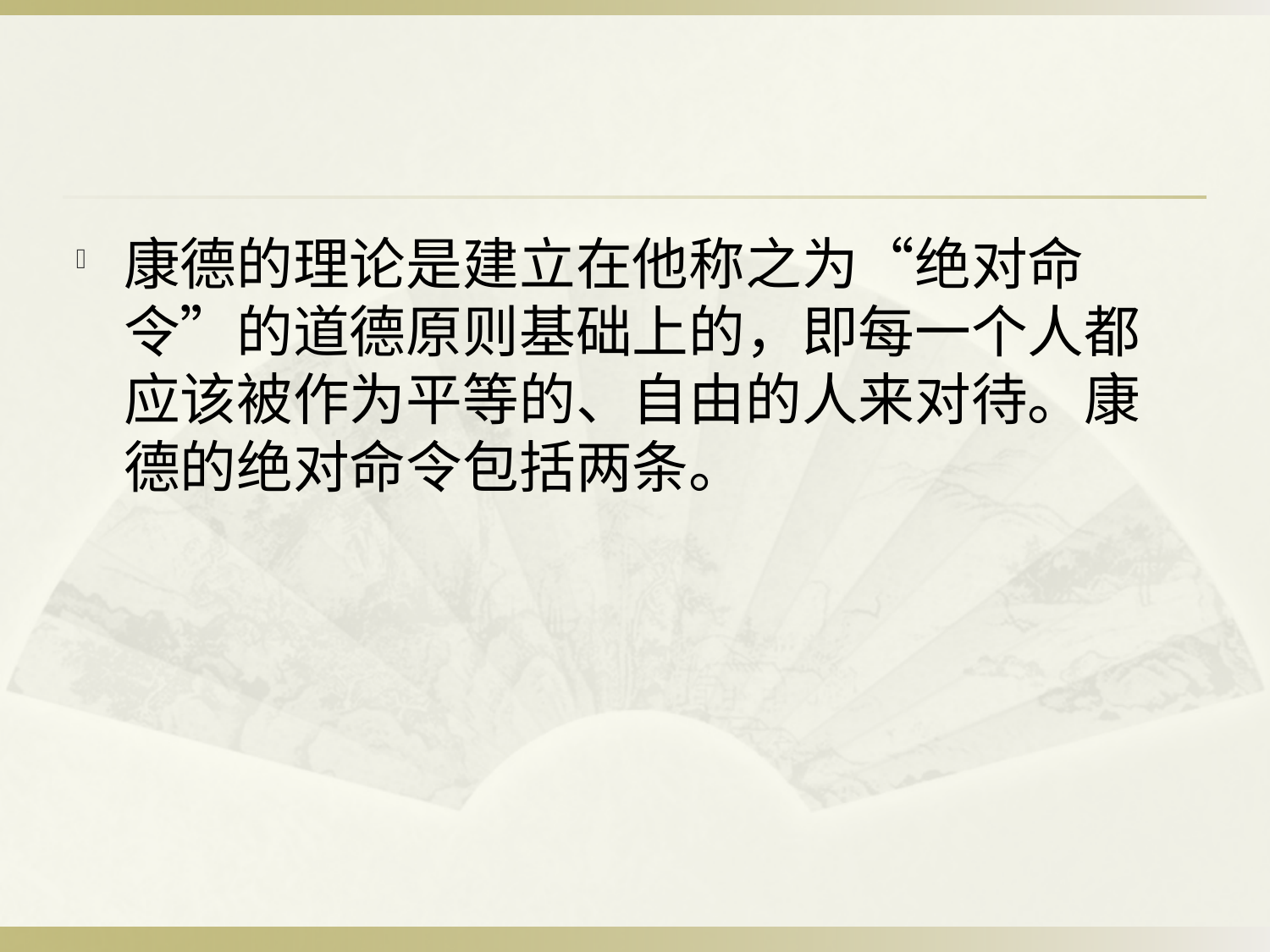

#
康德的理论是建立在他称之为“绝对命令”的道德原则基础上的，即每一个人都应该被作为平等的、自由的人来对待。康德的绝对命令包括两条。